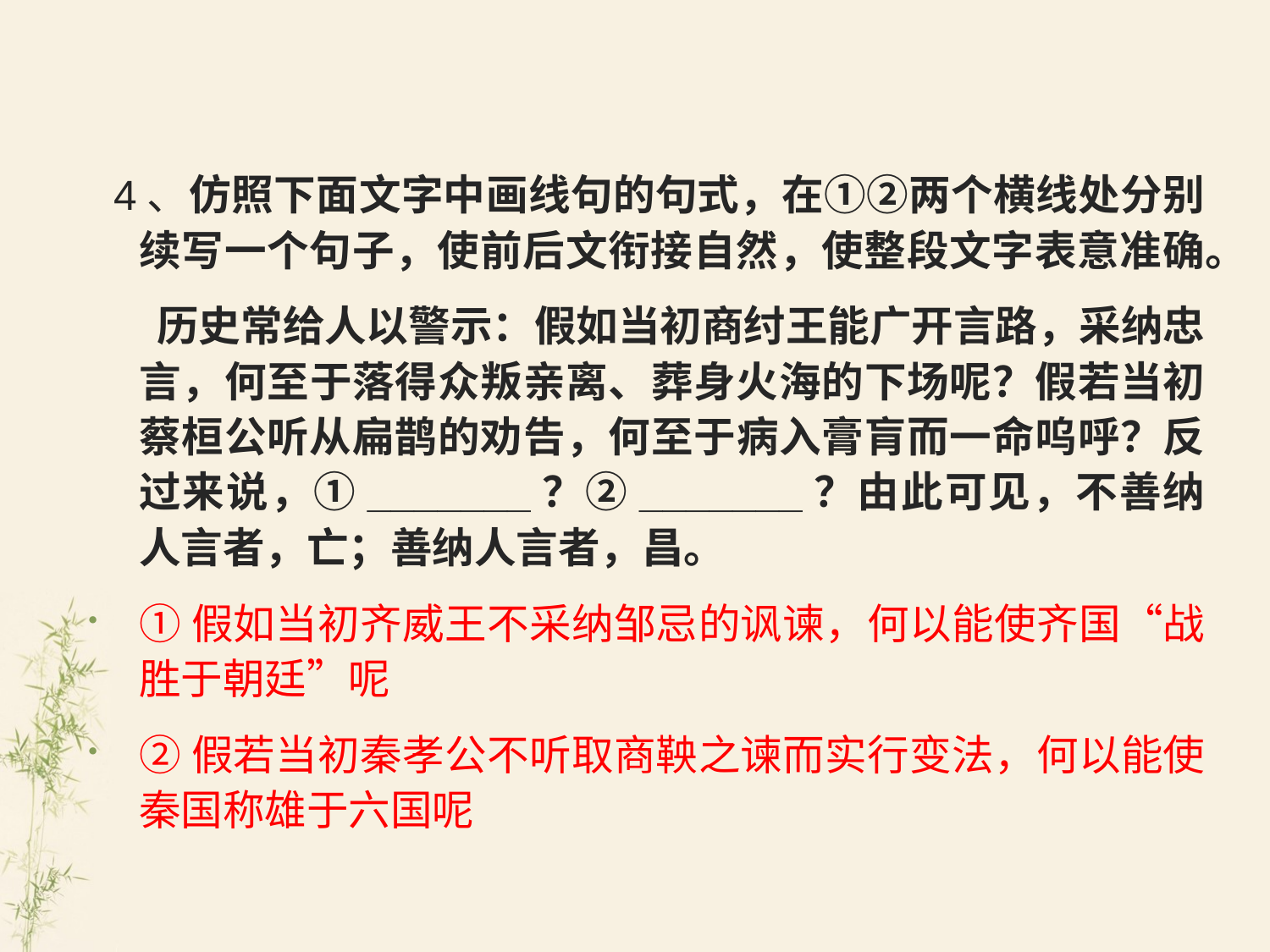

#
  4、仿照下面文字中画线句的句式，在①②两个横线处分别续写一个句子，使前后文衔接自然，使整段文字表意准确。
      历史常给人以警示：假如当初商纣王能广开言路，采纳忠言，何至于落得众叛亲离、葬身火海的下场呢？假若当初蔡桓公听从扁鹊的劝告，何至于病入膏肓而一命呜呼？反过来说，①_______？②_______？由此可见，不善纳人言者，亡；善纳人言者，昌。
①假如当初齐威王不采纳邹忌的讽谏，何以能使齐国“战胜于朝廷”呢
②假若当初秦孝公不听取商鞅之谏而实行变法，何以能使秦国称雄于六国呢